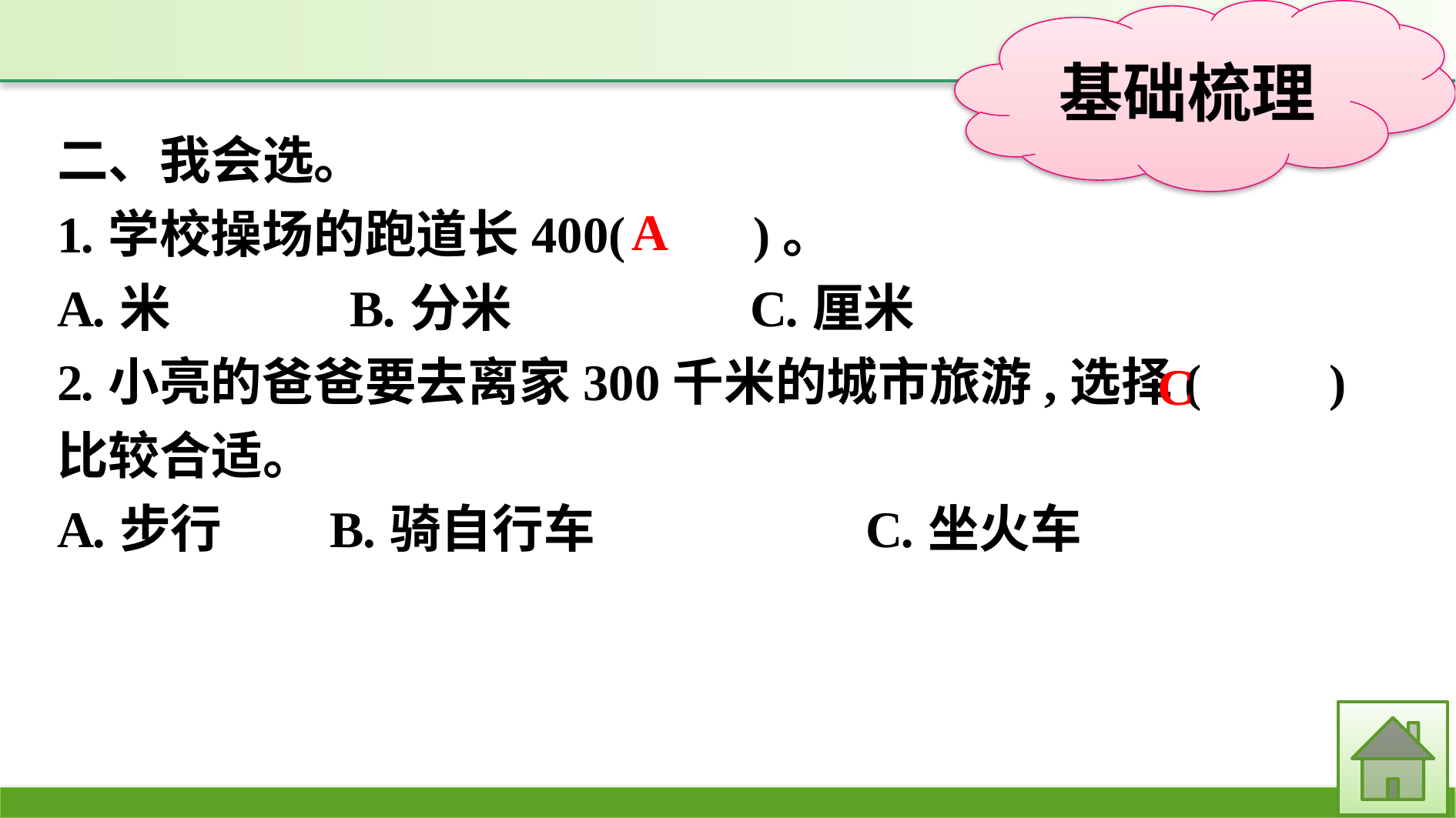

二、我会选。
1.学校操场的跑道长400(　　)。
A.米　　 　B.分米　			C.厘米
2.小亮的爸爸要去离家300千米的城市旅游,选择(　　)比较合适。
A.步行	B.骑自行车			C.坐火车
A
C